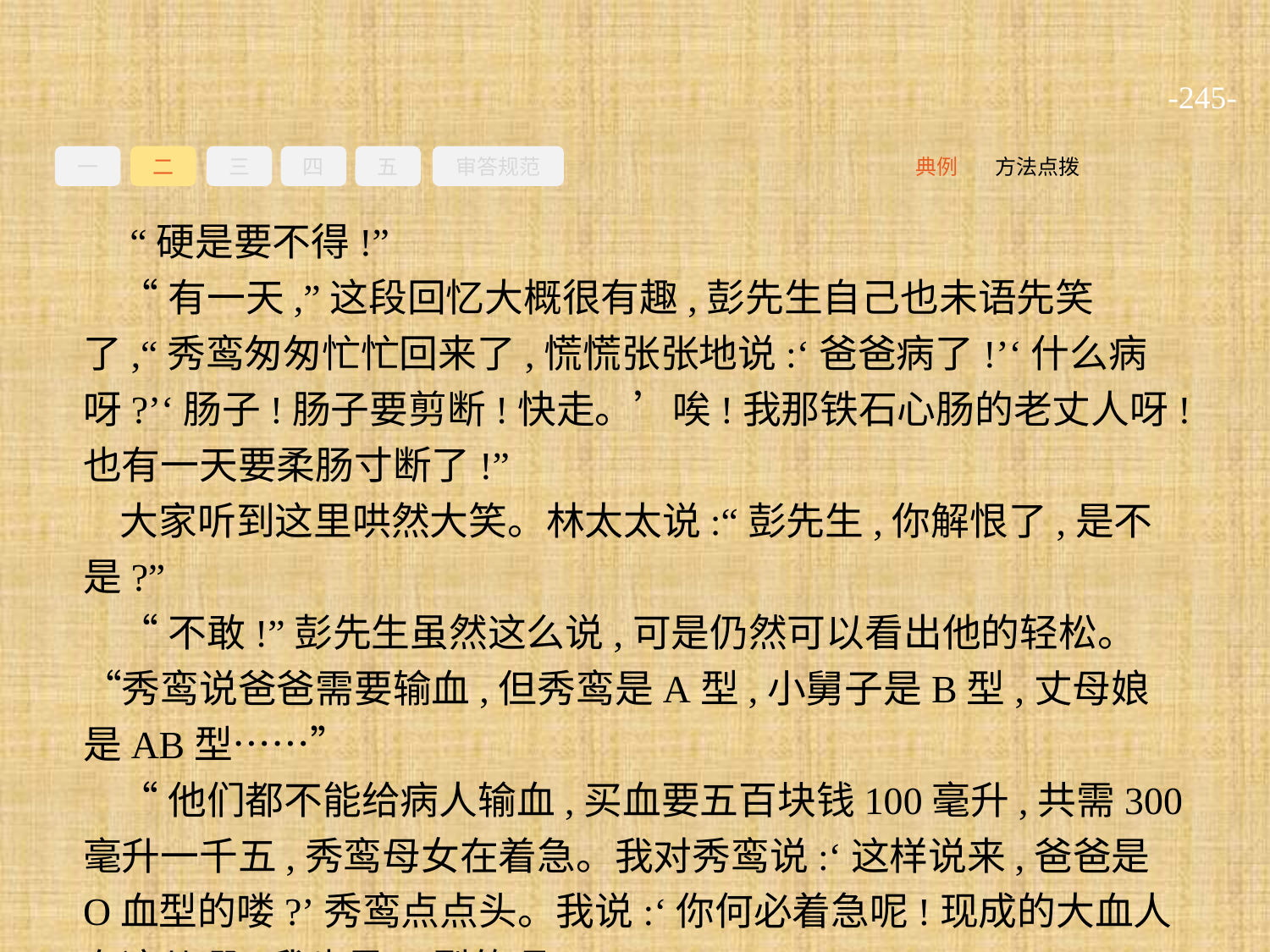

-245-
一
二
三
四
五
审答规范
方法点拨
典例
 “硬是要不得!”
“有一天,”这段回忆大概很有趣,彭先生自己也未语先笑了,“秀鸾匆匆忙忙回来了,慌慌张张地说:‘爸爸病了!’‘什么病呀?’‘肠子!肠子要剪断!快走。’唉!我那铁石心肠的老丈人呀!也有一天要柔肠寸断了!”
大家听到这里哄然大笑。林太太说:“彭先生,你解恨了,是不是?”
“不敢!”彭先生虽然这么说,可是仍然可以看出他的轻松。“秀鸾说爸爸需要输血,但秀鸾是A型,小舅子是B型,丈母娘是AB型……”
“他们都不能给病人输血,买血要五百块钱100毫升,共需300毫升一千五,秀鸾母女在着急。我对秀鸾说:‘这样说来,爸爸是O血型的喽?’秀鸾点点头。我说:‘你何必着急呢!现成的大血人在这儿哪!我也是O型的呀!’”